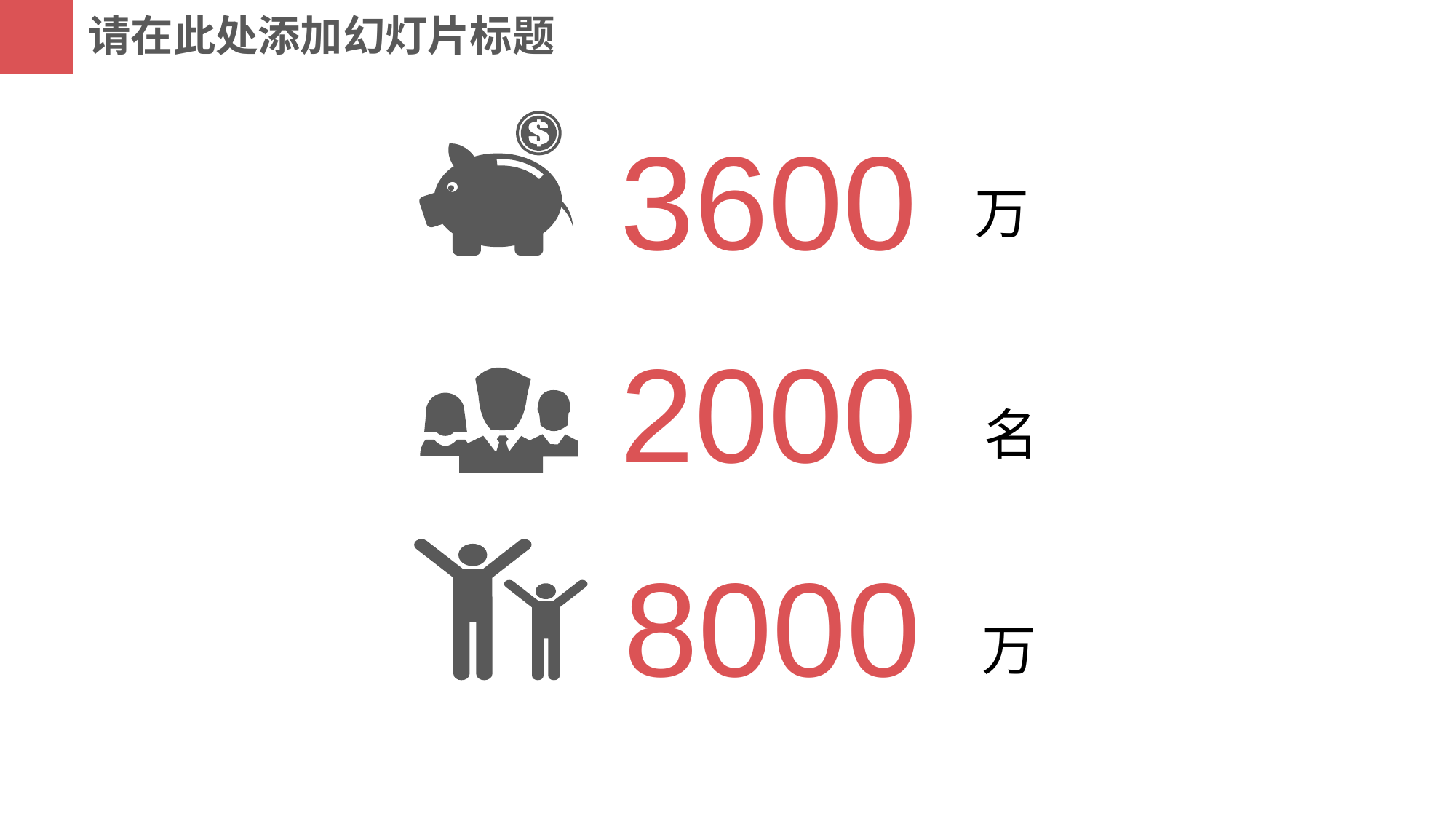

请在此处添加幻灯片标题

3600
万
2000

名
8000

万